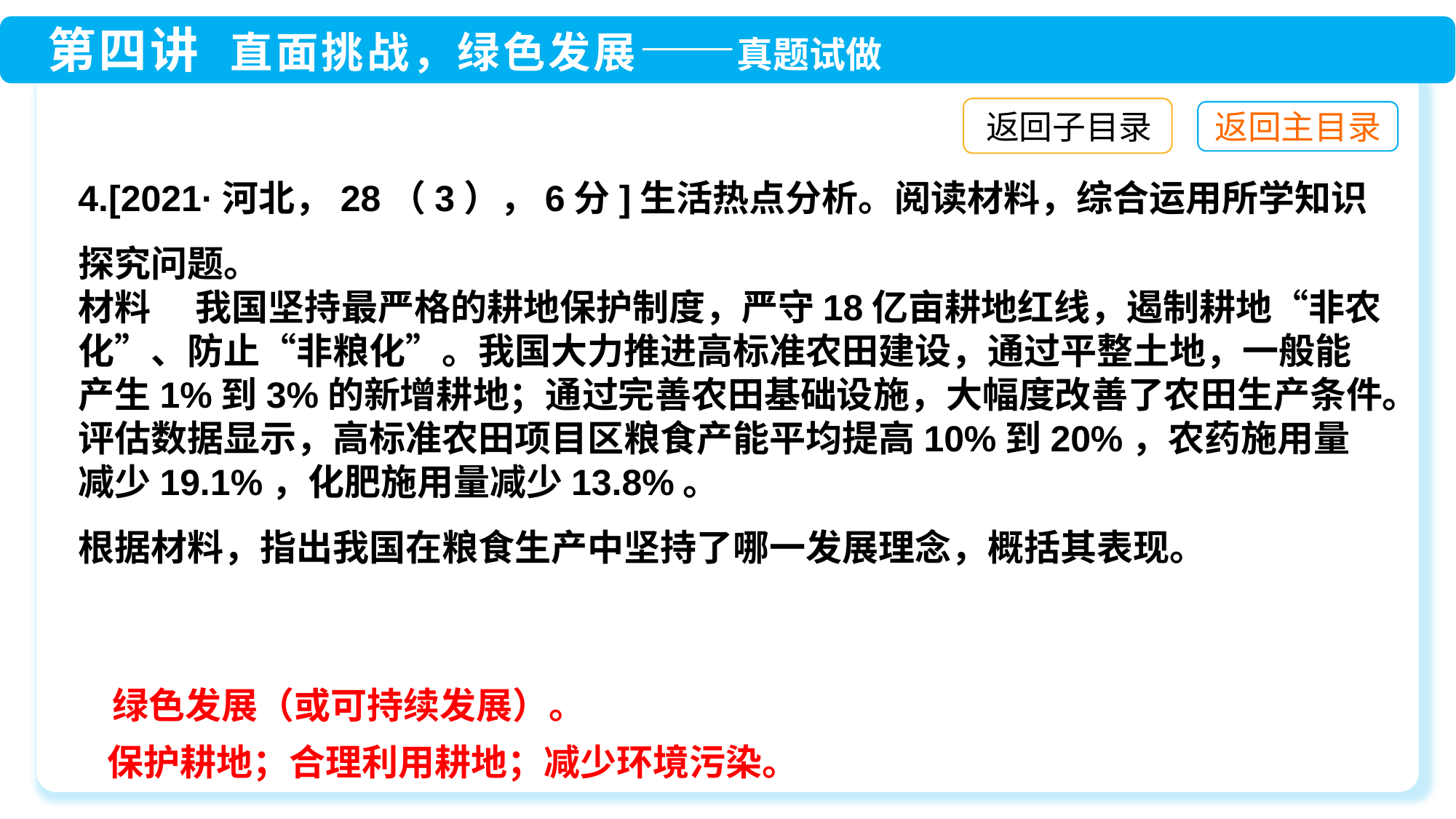

返回子目录

4.[2021·河北，28（3），6分]生活热点分析。阅读材料，综合运用所学知识探究问题。
材料　 我国坚持最严格的耕地保护制度，严守18亿亩耕地红线，遏制耕地“非农化”、防止“非粮化”。我国大力推进高标准农田建设，通过平整土地，一般能产生1%到3%的新增耕地；通过完善农田基础设施，大幅度改善了农田生产条件。评估数据显示，高标准农田项目区粮食产能平均提高10%到20%，农药施用量减少19.1%，化肥施用量减少13.8%。
根据材料，指出我国在粮食生产中坚持了哪一发展理念，概括其表现。
绿色发展（或可持续发展）。
保护耕地；合理利用耕地；减少环境污染。